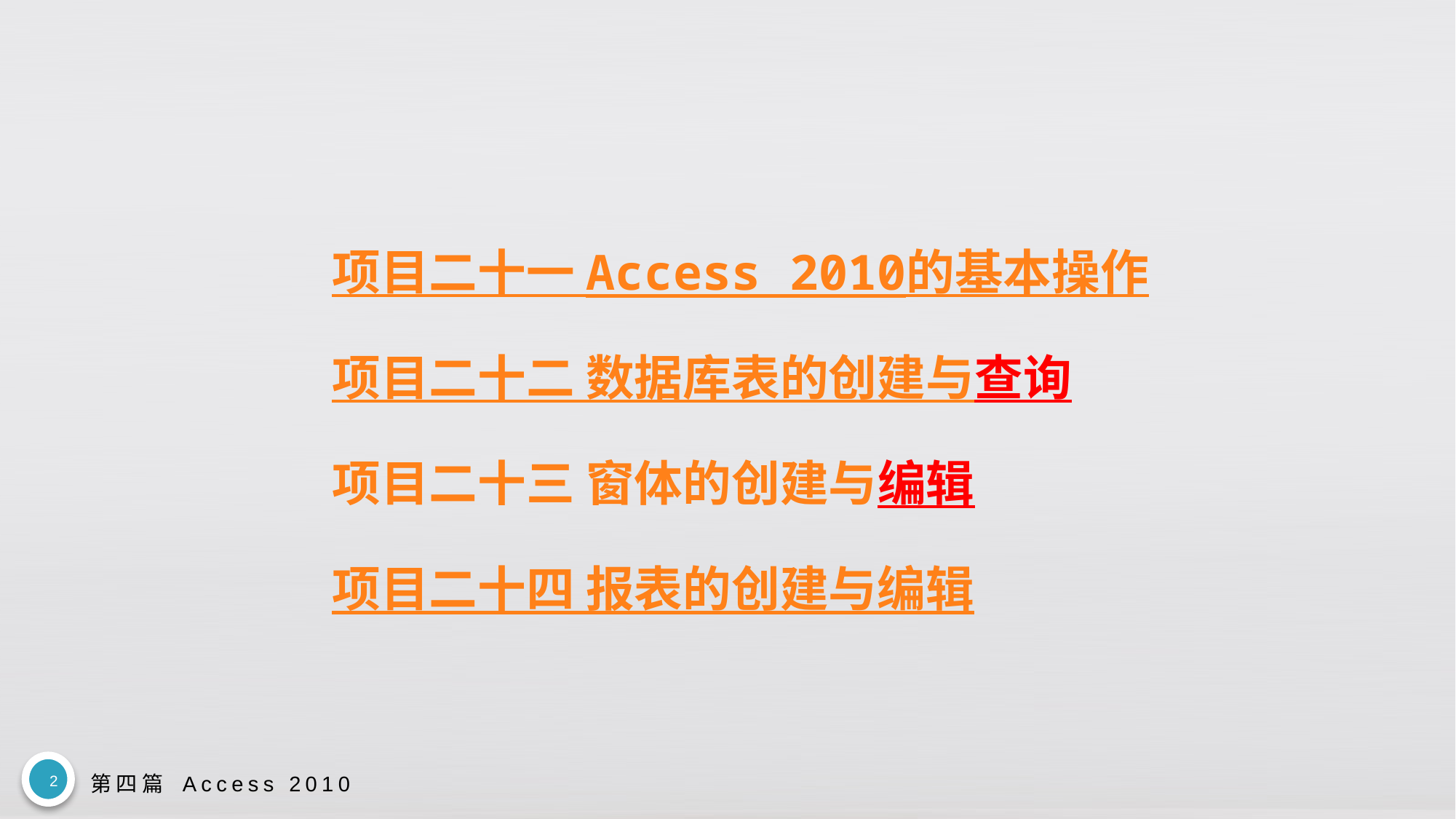

# 项目二十一 Access 2010的基本操作 项目二十二 数据库表的创建与查询 项目二十三 窗体的创建与编辑 项目二十四 报表的创建与编辑
2